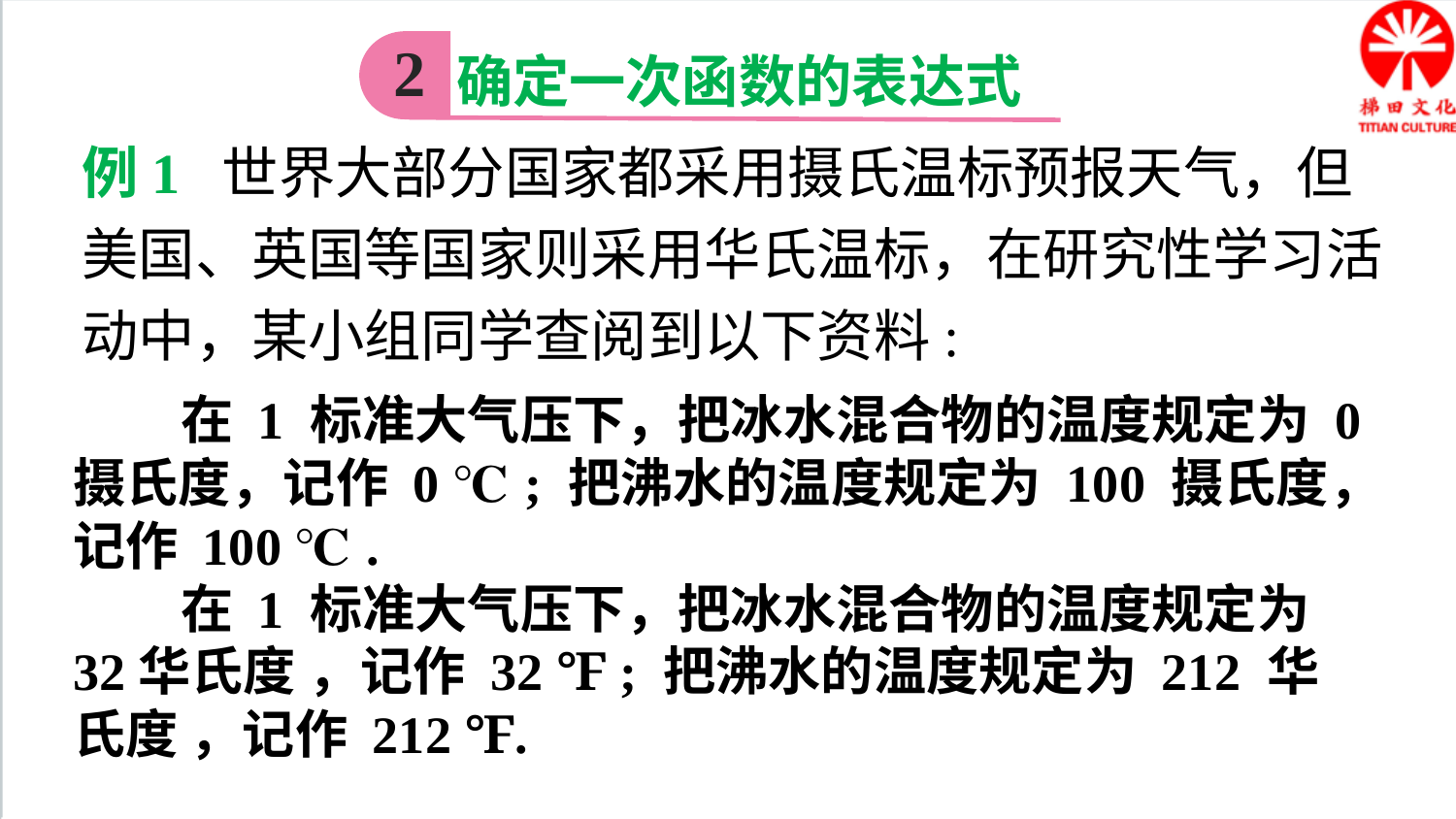

2

确定一次函数的表达式
例1  世界大部分国家都采用摄氏温标预报天气，但美国、英国等国家则采用华氏温标，在研究性学习活动中，某小组同学查阅到以下资料:
        在 1 标准大气压下，把冰水混合物的温度规定为 0 摄氏度，记作 0 ℃ ; 把沸水的温度规定为 100 摄氏度，记作 100 ℃ .
        在 1 标准大气压下，把冰水混合物的温度规定为 32华氏度 ，记作 32 ℉ ; 把沸水的温度规定为 212 华氏度 ，记作 212 ℉.